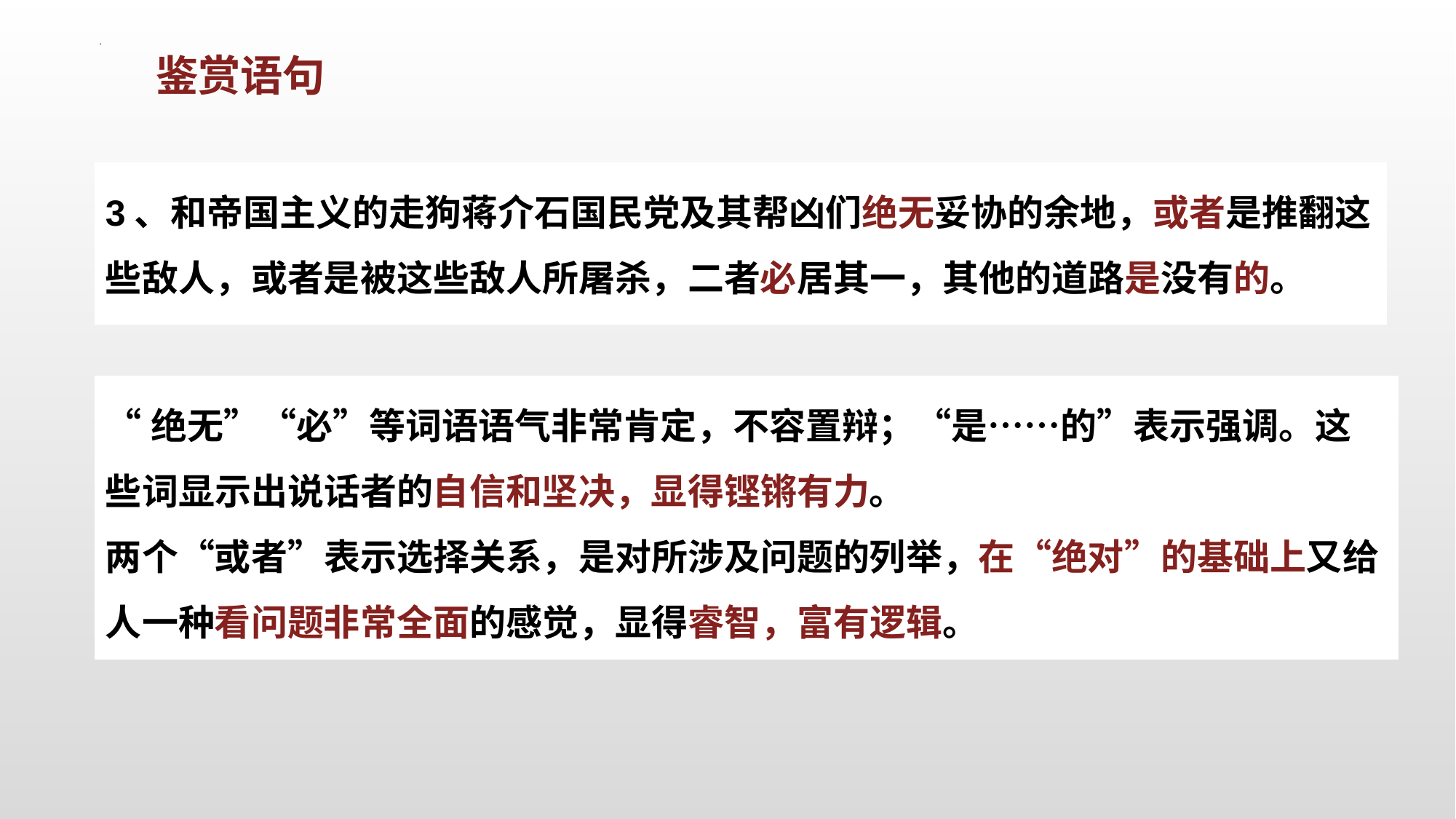

鉴赏语句
3、和帝国主义的走狗蒋介石国民党及其帮凶们绝无妥协的余地，或者是推翻这些敌人，或者是被这些敌人所屠杀，二者必居其一，其他的道路是没有的。
“绝无”“必”等词语语气非常肯定，不容置辩；“是……的”表示强调。这些词显示出说话者的自信和坚决，显得铿锵有力。
两个“或者”表示选择关系，是对所涉及问题的列举，在“绝对”的基础上又给人一种看问题非常全面的感觉，显得睿智，富有逻辑。